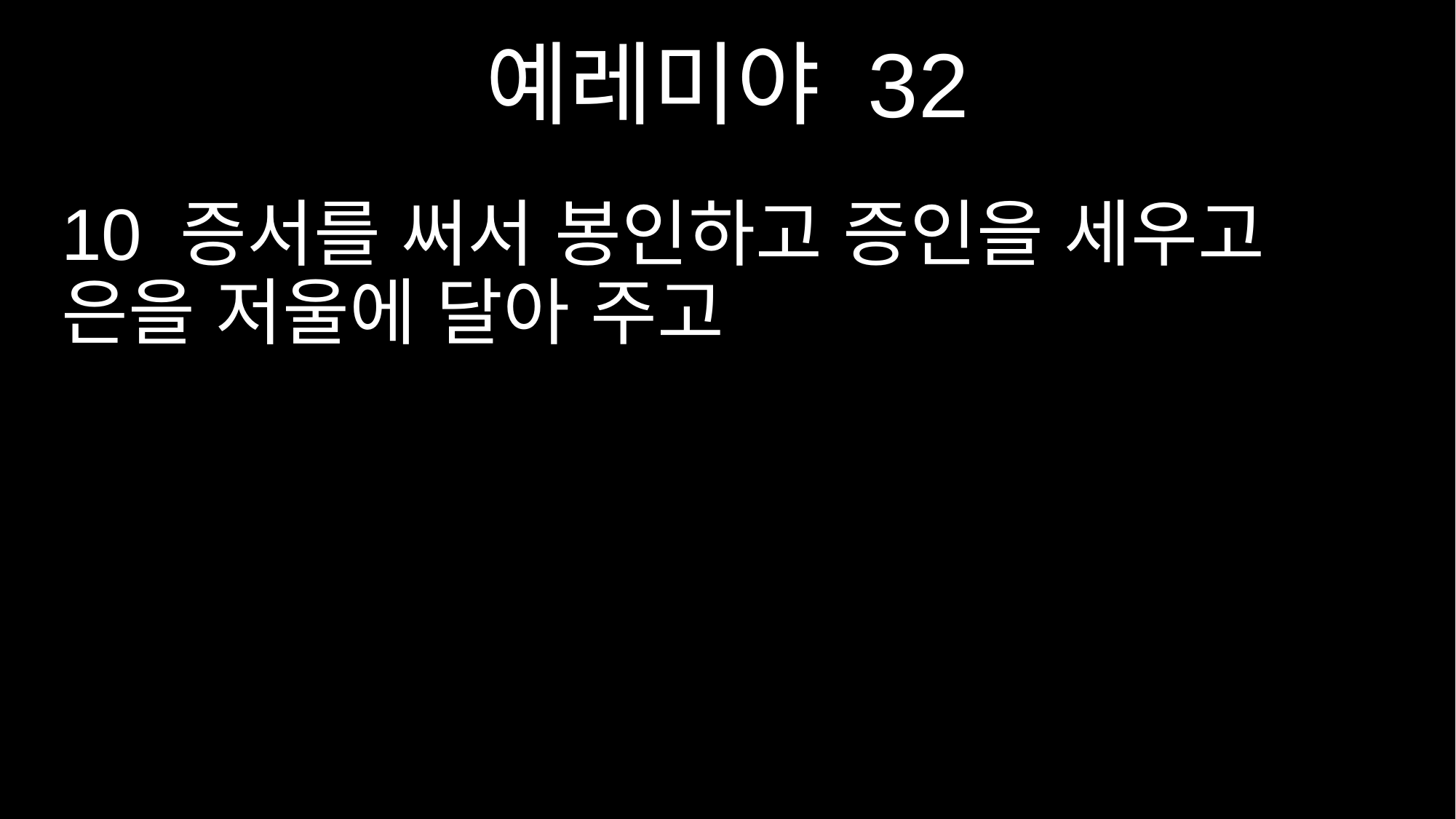

예레미야 32
10 증서를 써서 봉인하고 증인을 세우고 은을 저울에 달아 주고